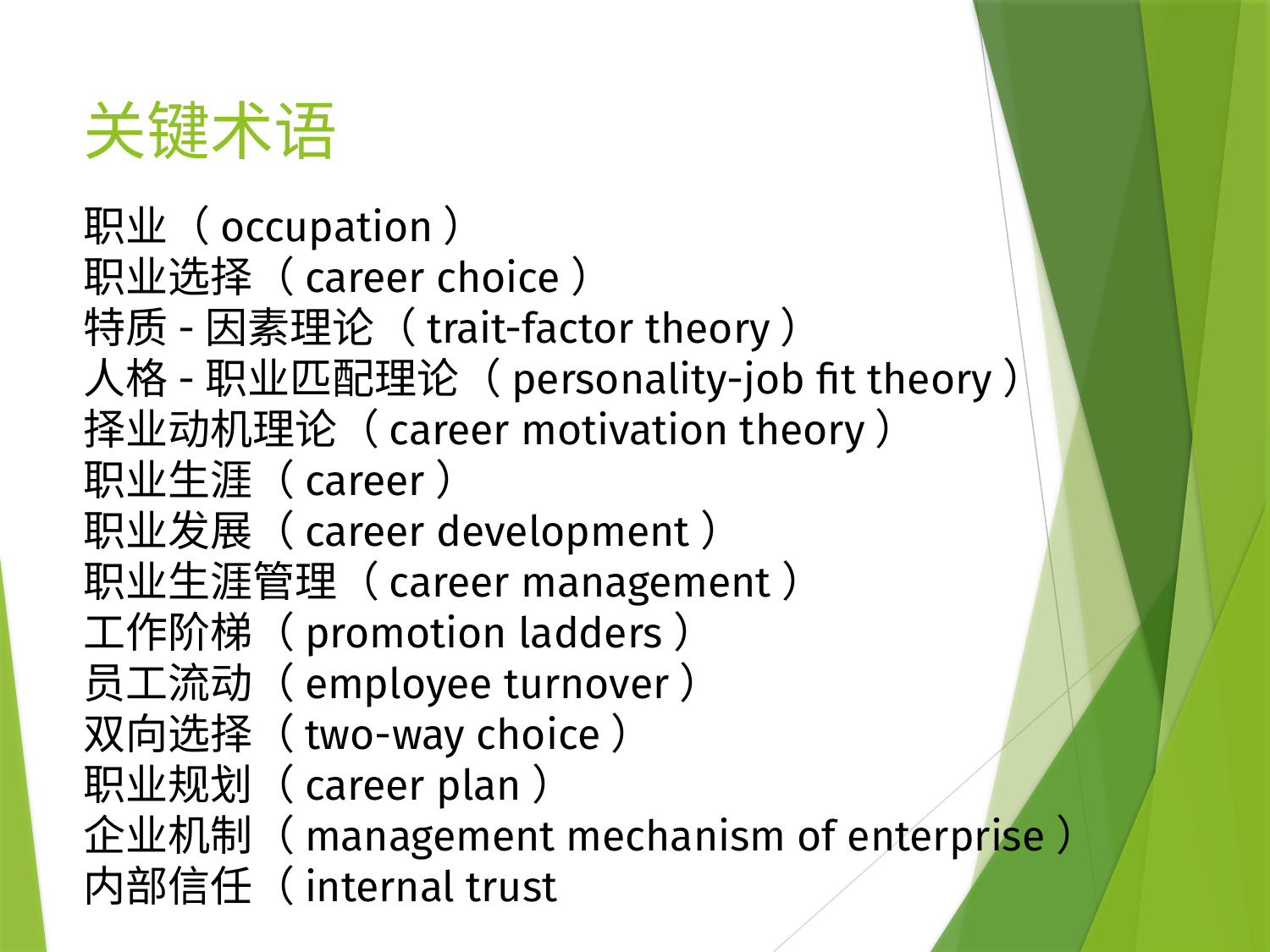

# 关键术语
职业（occupation）
职业选择（career choice）
特质-因素理论（trait-factor theory）
人格-职业匹配理论（personality-job fit theory）
择业动机理论（career motivation theory）
职业生涯（career）
职业发展（career development）
职业生涯管理（career management）
工作阶梯（promotion ladders）
员工流动（employee turnover）
双向选择（two-way choice）
职业规划（career plan）
企业机制（management mechanism of enterprise）
内部信任（internal trust